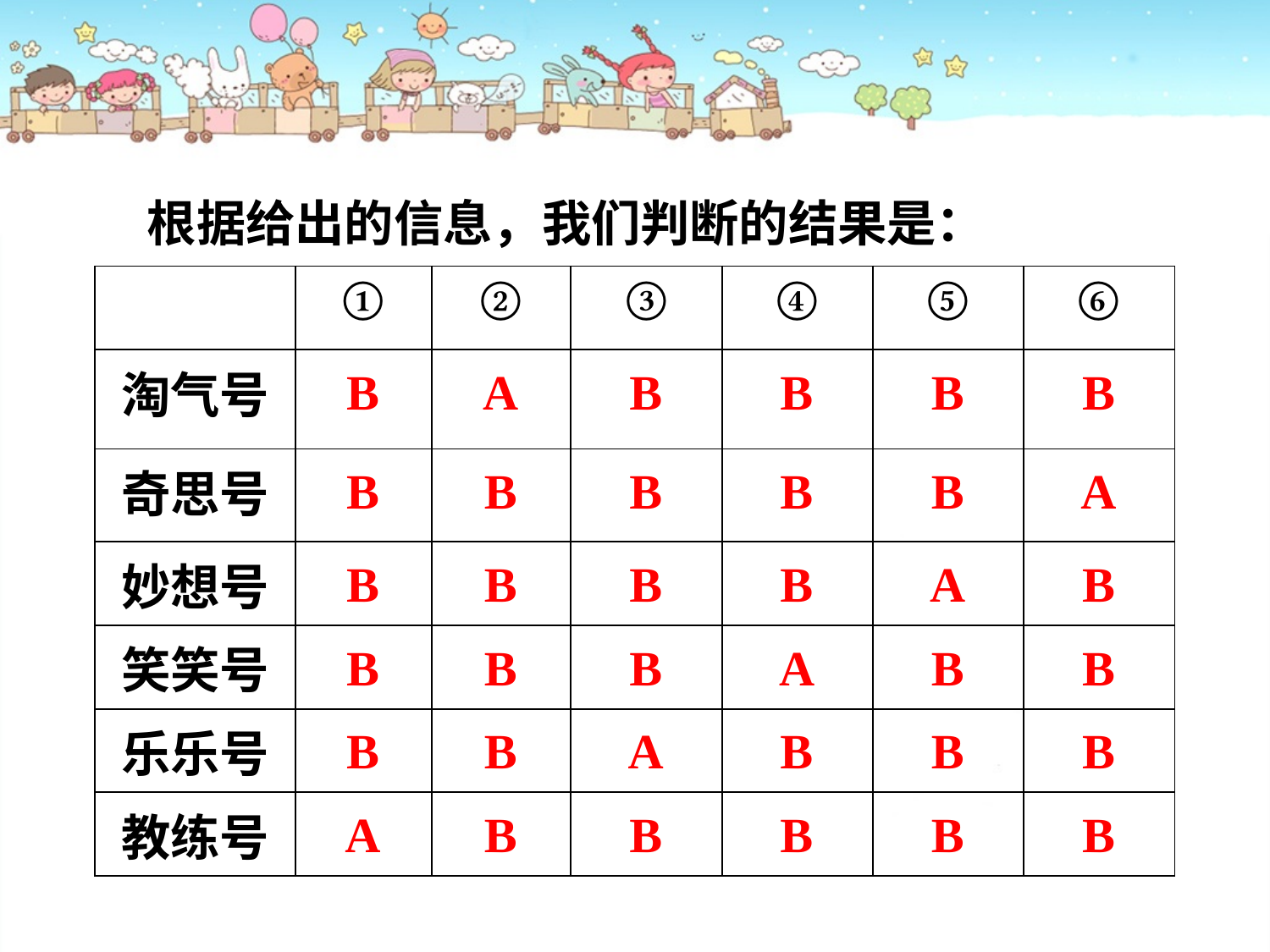

根据给出的信息，我们判断的结果是：
|  | ① | ② | ③ | ④ | ⑤ | ⑥ |
| --- | --- | --- | --- | --- | --- | --- |
| 淘气号 |  |  |  |  |  |  |
| 奇思号 |  |  |  |  |  |  |
| 妙想号 |  |  |  |  |  |  |
| 笑笑号 |  |  |  |  |  |  |
| 乐乐号 |  |  |  |  |  |  |
| 教练号 |  |  |  |  |  |  |
| B | A | B | B | B | B |
| --- | --- | --- | --- | --- | --- |
| B | B | B | B | B | A |
| B | B | B | B | A | B |
| B | B | B | A | B | B |
| B | B | A | B | B | B |
| A | B | B | B | B | B |